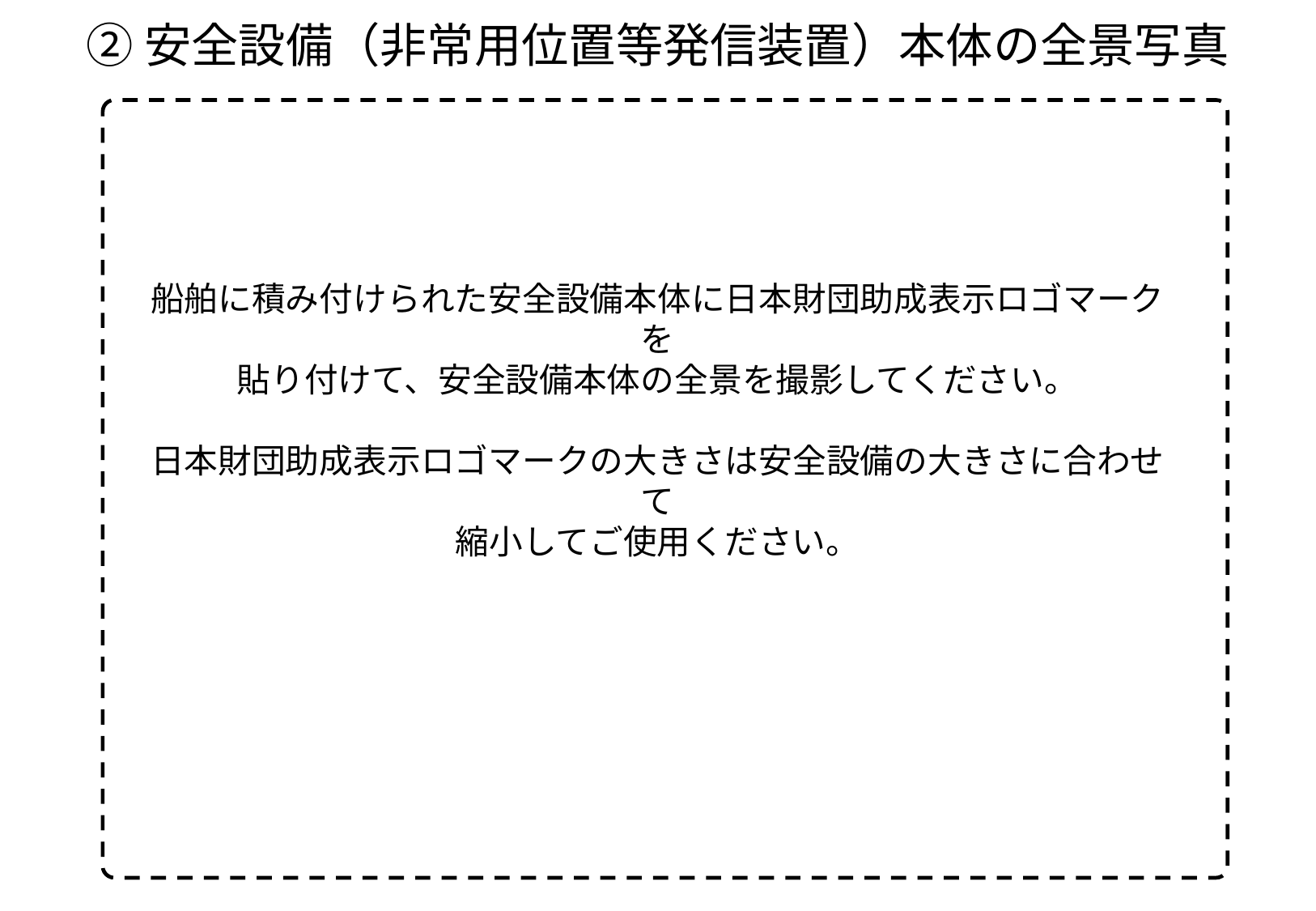

②安全設備（非常用位置等発信装置）本体の全景写真

船舶に積み付けられた安全設備本体に日本財団助成表示ロゴマークを
貼り付けて、安全設備本体の全景を撮影してください。

日本財団助成表示ロゴマークの大きさは安全設備の大きさに合わせて
縮小してご使用ください。